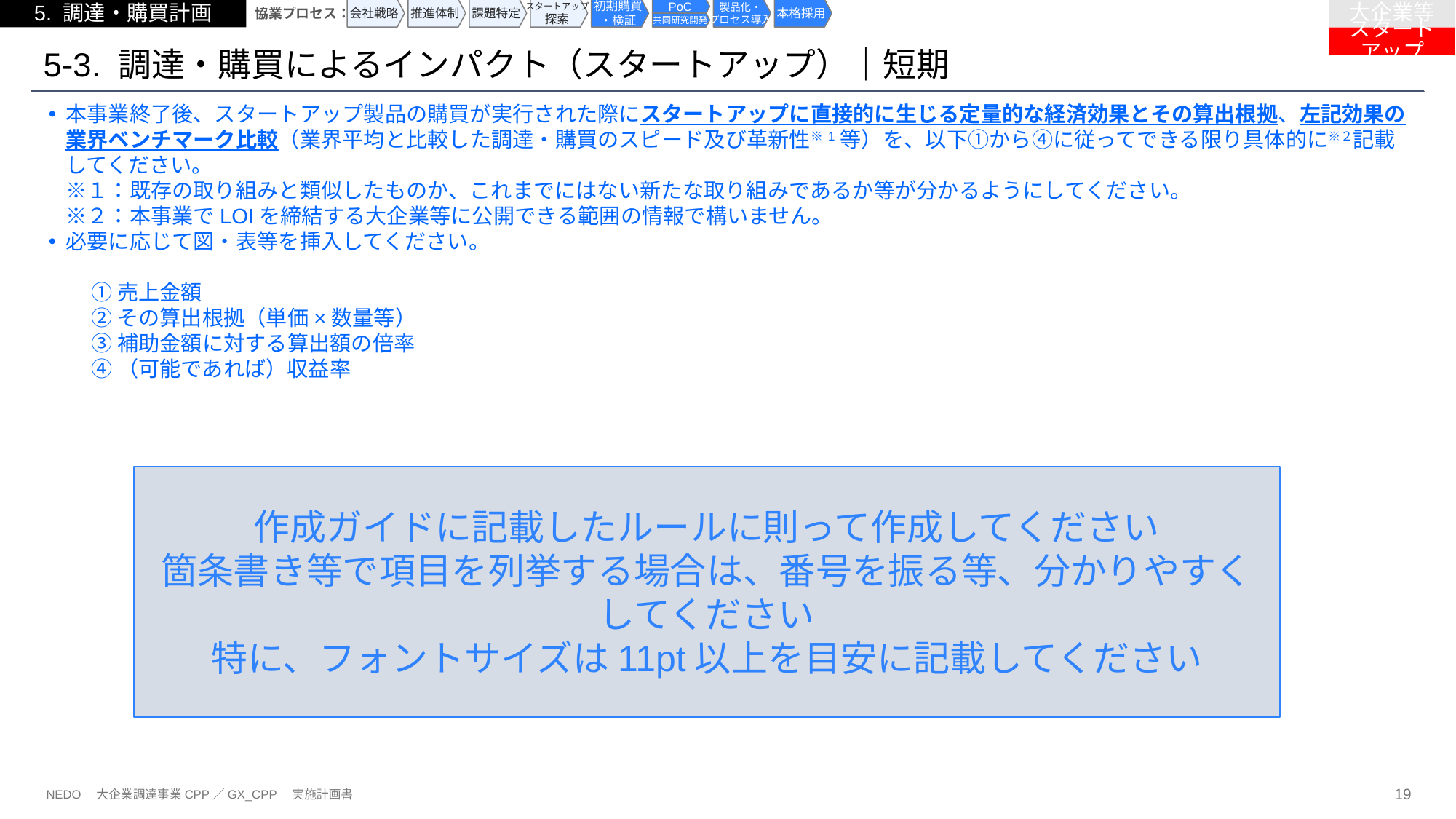

5. 調達・購買計画
協業プロセス：
会社戦略
推進体制
課題特定
スタートアップ
探索
初期購買
・検証
PoC
製品化・
プロセス導入
本格採用
大企業等
共同研究開発
スタートアップ
# 5-3. 調達・購買によるインパクト（スタートアップ）｜短期
本事業終了後、スタートアップ製品の購買が実行された際にスタートアップに直接的に生じる定量的な経済効果とその算出根拠、左記効果の業界ベンチマーク比較（業界平均と比較した調達・購買のスピード及び革新性※1等）を、以下①から④に従ってできる限り具体的に※２記載してください。
※１：既存の取り組みと類似したものか、これまでにはない新たな取り組みであるか等が分かるようにしてください。
※２：本事業でLOIを締結する大企業等に公開できる範囲の情報で構いません。
必要に応じて図・表等を挿入してください。

　　① 売上金額
　　② その算出根拠（単価×数量等）
　　③ 補助金額に対する算出額の倍率
　　④ （可能であれば）収益率
作成ガイドに記載したルールに則って作成してください
箇条書き等で項目を列挙する場合は、番号を振る等、分かりやすくしてください
特に、フォントサイズは11pt以上を目安に記載してください
NEDO　大企業調達事業CPP／GX_CPP　実施計画書
19